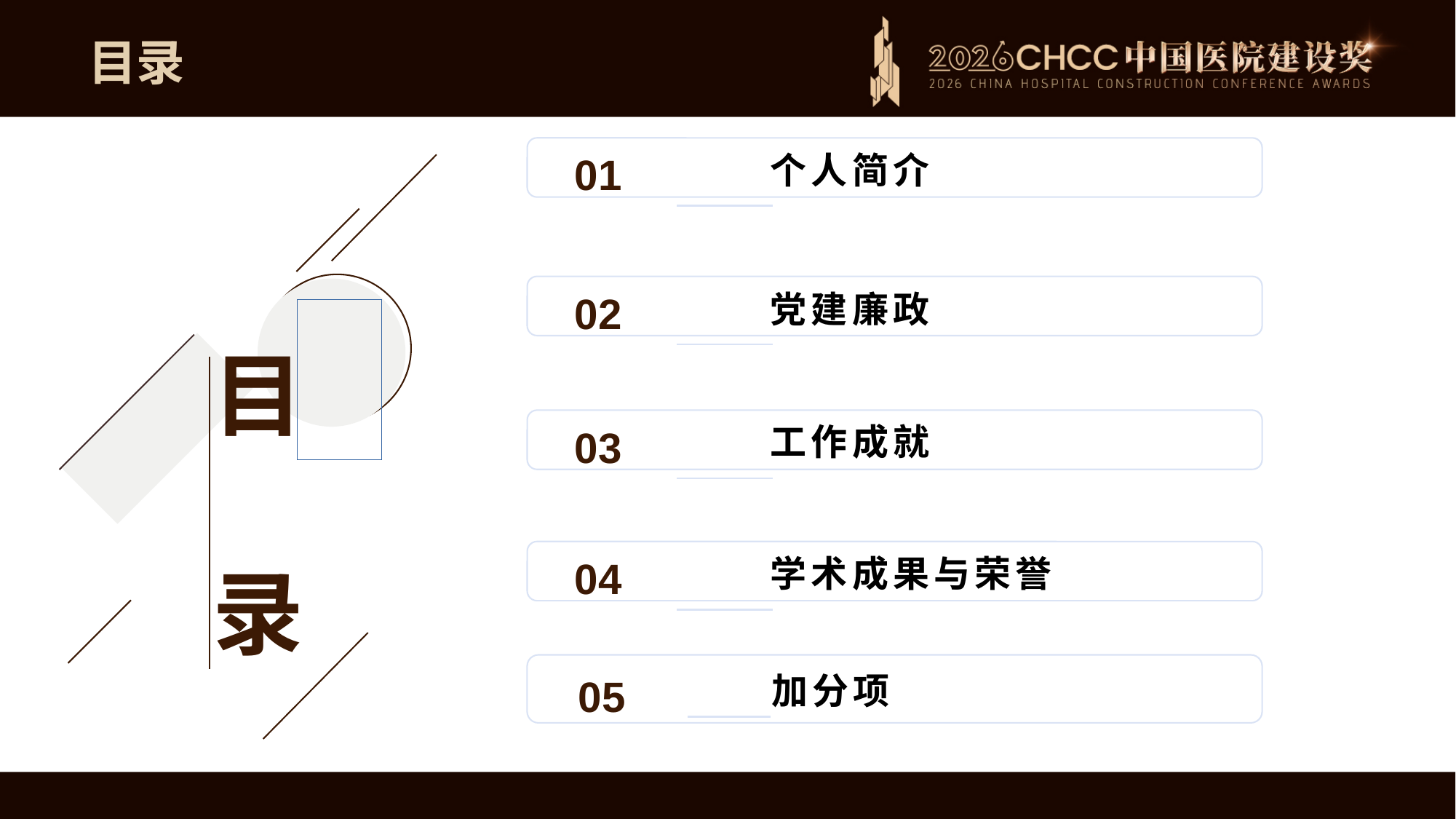

目录

01

目

录

个人简介

02
党建廉政

03
工作成就

04
学术成果与荣誉

05
加分项